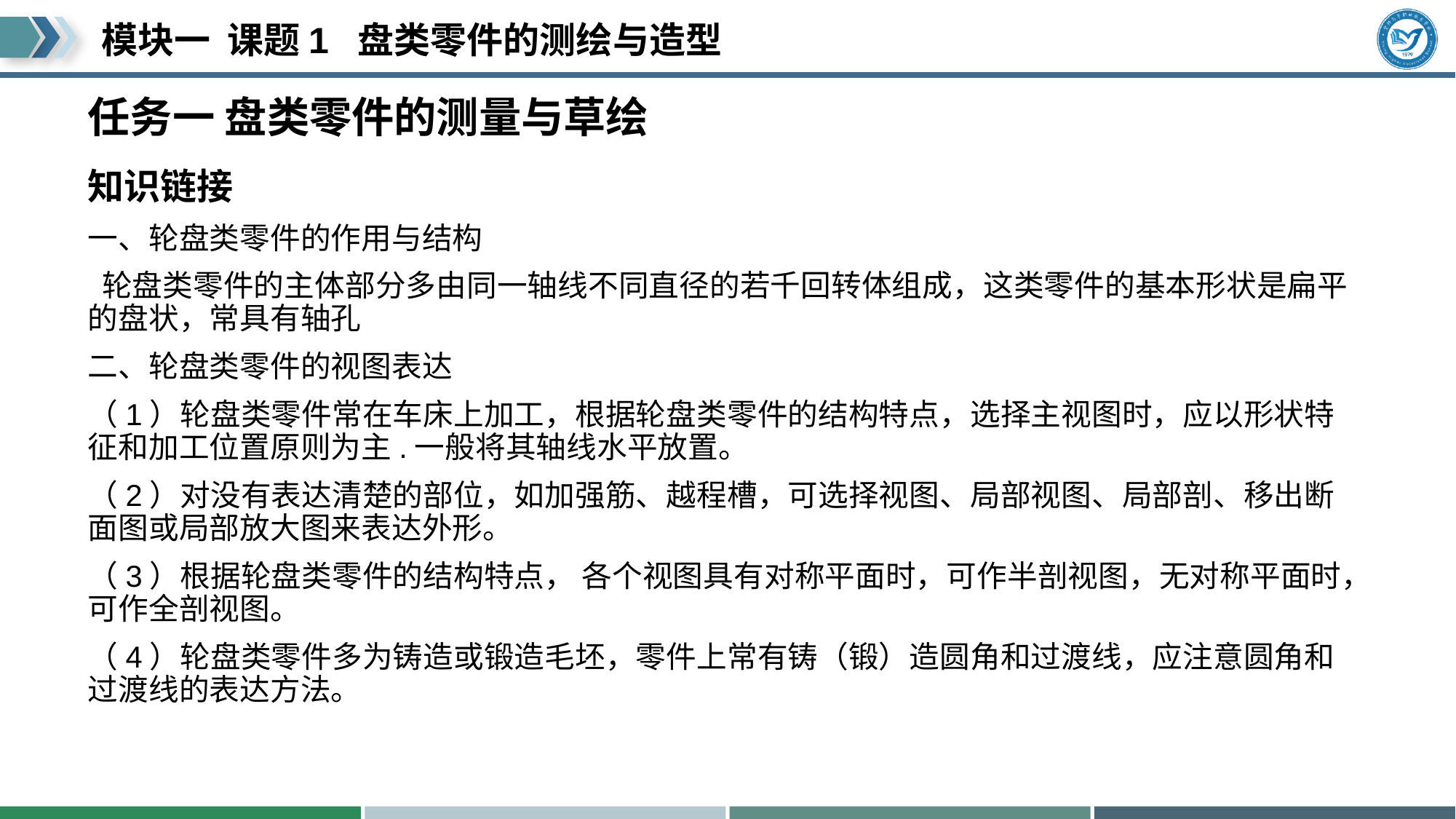

# 任务一 盘类零件的测量与草绘
知识链接
一、轮盘类零件的作用与结构
 轮盘类零件的主体部分多由同一轴线不同直径的若千回转体组成，这类零件的基本形状是扁平的盘状，常具有轴孔
二、轮盘类零件的视图表达
（1）轮盘类零件常在车床上加工，根据轮盘类零件的结构特点，选择主视图时，应以形状特征和加工位置原则为主.一般将其轴线水平放置。
（2）对没有表达清楚的部位，如加强筋、越程槽，可选择视图、局部视图、局部剖、移出断面图或局部放大图来表达外形。
（3）根据轮盘类零件的结构特点， 各个视图具有对称平面时，可作半剖视图，无对称平面时，可作全剖视图。
（4）轮盘类零件多为铸造或锻造毛坯，零件上常有铸（锻）造圆角和过渡线，应注意圆角和过渡线的表达方法。